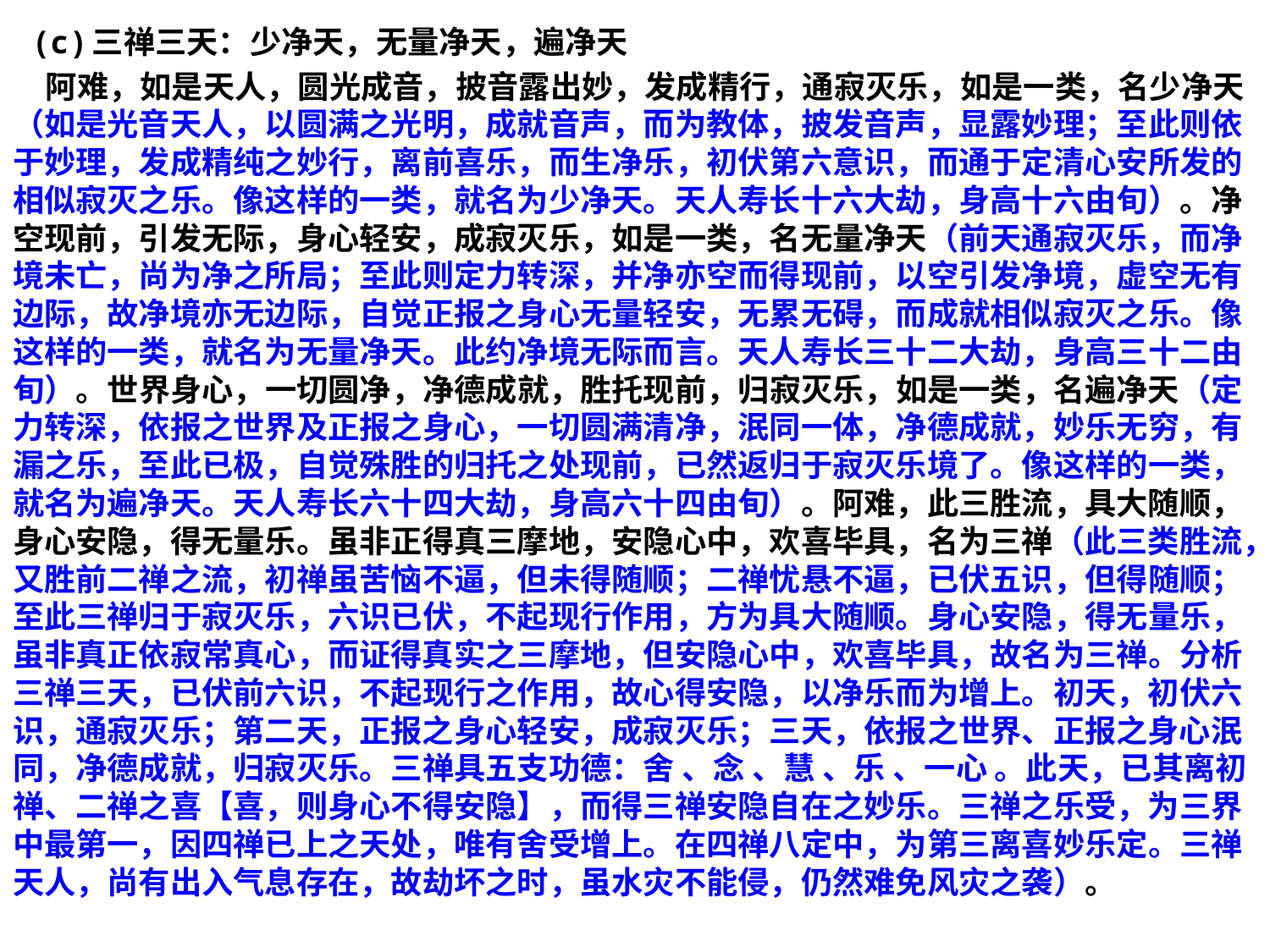

(c)三禅三天：少净天，无量净天，遍净天
    阿难，如是天人，圆光成音，披音露出妙，发成精行，通寂灭乐，如是一类，名少净天（如是光音天人，以圆满之光明，成就音声，而为教体，披发音声，显露妙理；至此则依于妙理，发成精纯之妙行，离前喜乐，而生净乐，初伏第六意识，而通于定清心安所发的相似寂灭之乐。像这样的一类，就名为少净天。天人寿长十六大劫，身高十六由旬）。净空现前，引发无际，身心轻安，成寂灭乐，如是一类，名无量净天（前天通寂灭乐，而净境未亡，尚为净之所局；至此则定力转深，并净亦空而得现前，以空引发净境，虚空无有边际，故净境亦无边际，自觉正报之身心无量轻安，无累无碍，而成就相似寂灭之乐。像这样的一类，就名为无量净天。此约净境无际而言。天人寿长三十二大劫，身高三十二由旬）。世界身心，一切圆净，净德成就，胜托现前，归寂灭乐，如是一类，名遍净天（定力转深，依报之世界及正报之身心，一切圆满清净，泯同一体，净德成就，妙乐无穷，有漏之乐，至此已极，自觉殊胜的归托之处现前，已然返归于寂灭乐境了。像这样的一类，就名为遍净天。天人寿长六十四大劫，身高六十四由旬）。阿难，此三胜流，具大随顺，身心安隐，得无量乐。虽非正得真三摩地，安隐心中，欢喜毕具，名为三禅（此三类胜流，又胜前二禅之流，初禅虽苦恼不逼，但未得随顺；二禅忧悬不逼，已伏五识，但得随顺；至此三禅归于寂灭乐，六识已伏，不起现行作用，方为具大随顺。身心安隐，得无量乐，虽非真正依寂常真心，而证得真实之三摩地，但安隐心中，欢喜毕具，故名为三禅。分析三禅三天，已伏前六识，不起现行之作用，故心得安隐，以净乐而为增上。初天，初伏六识，通寂灭乐；第二天，正报之身心轻安，成寂灭乐；三天，依报之世界、正报之身心泯同，净德成就，归寂灭乐。三禅具五支功德：舍 、念 、慧 、乐 、一心 。此天，已其离初禅、二禅之喜【喜，则身心不得安隐】，而得三禅安隐自在之妙乐。三禅之乐受，为三界中最第一，因四禅已上之天处，唯有舍受增上。在四禅八定中，为第三离喜妙乐定。三禅天人，尚有出入气息存在，故劫坏之时，虽水灾不能侵，仍然难免风灾之袭）。